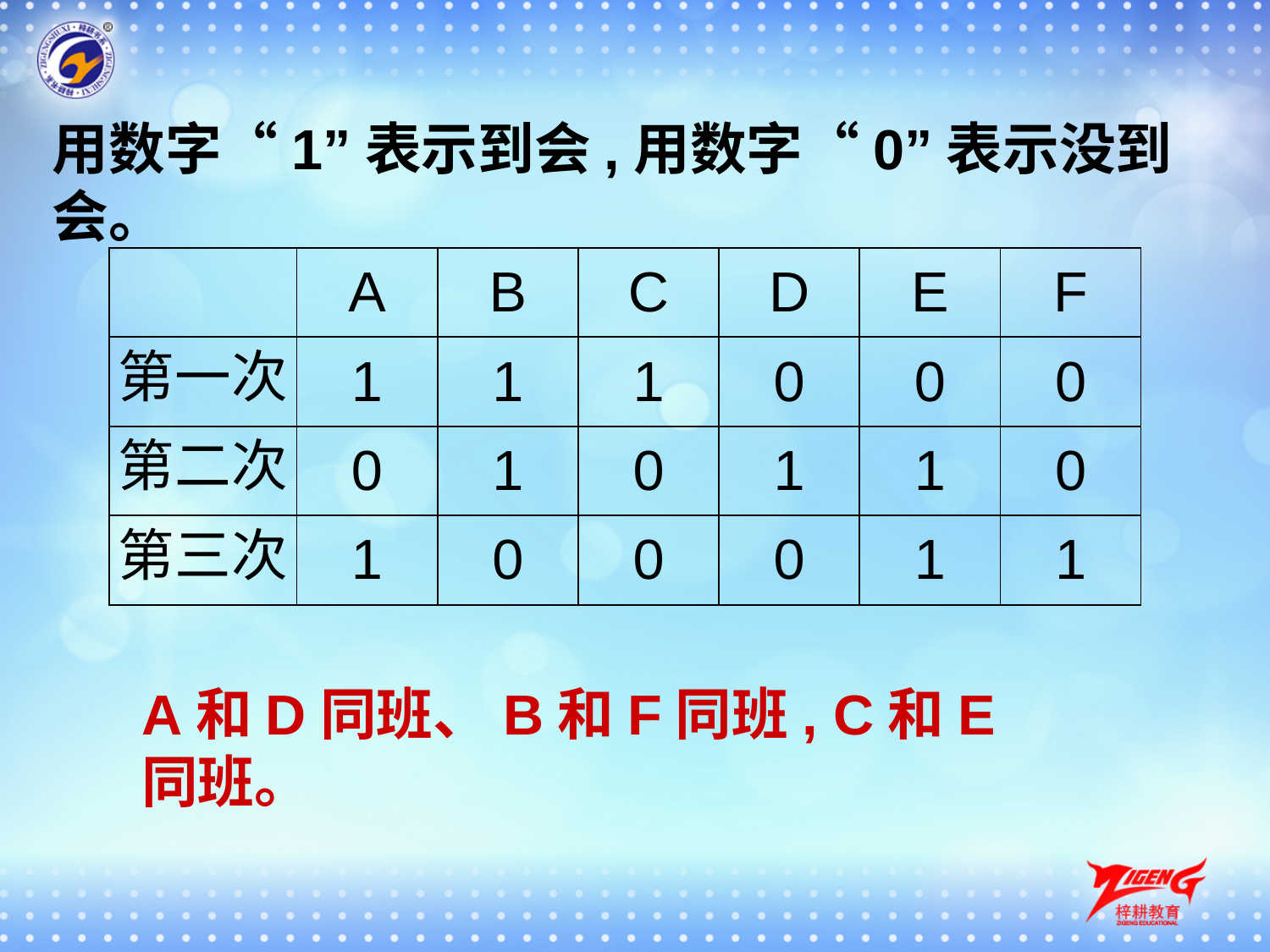

用数字“1”表示到会,用数字“0”表示没到会。
|  | A | B | C | D | E | F |
| --- | --- | --- | --- | --- | --- | --- |
| 第一次 | 1 | 1 | 1 | 0 | 0 | 0 |
| 第二次 | 0 | 1 | 0 | 1 | 1 | 0 |
| 第三次 | 1 | 0 | 0 | 0 | 1 | 1 |
A和D同班、B和F同班, C和E同班。